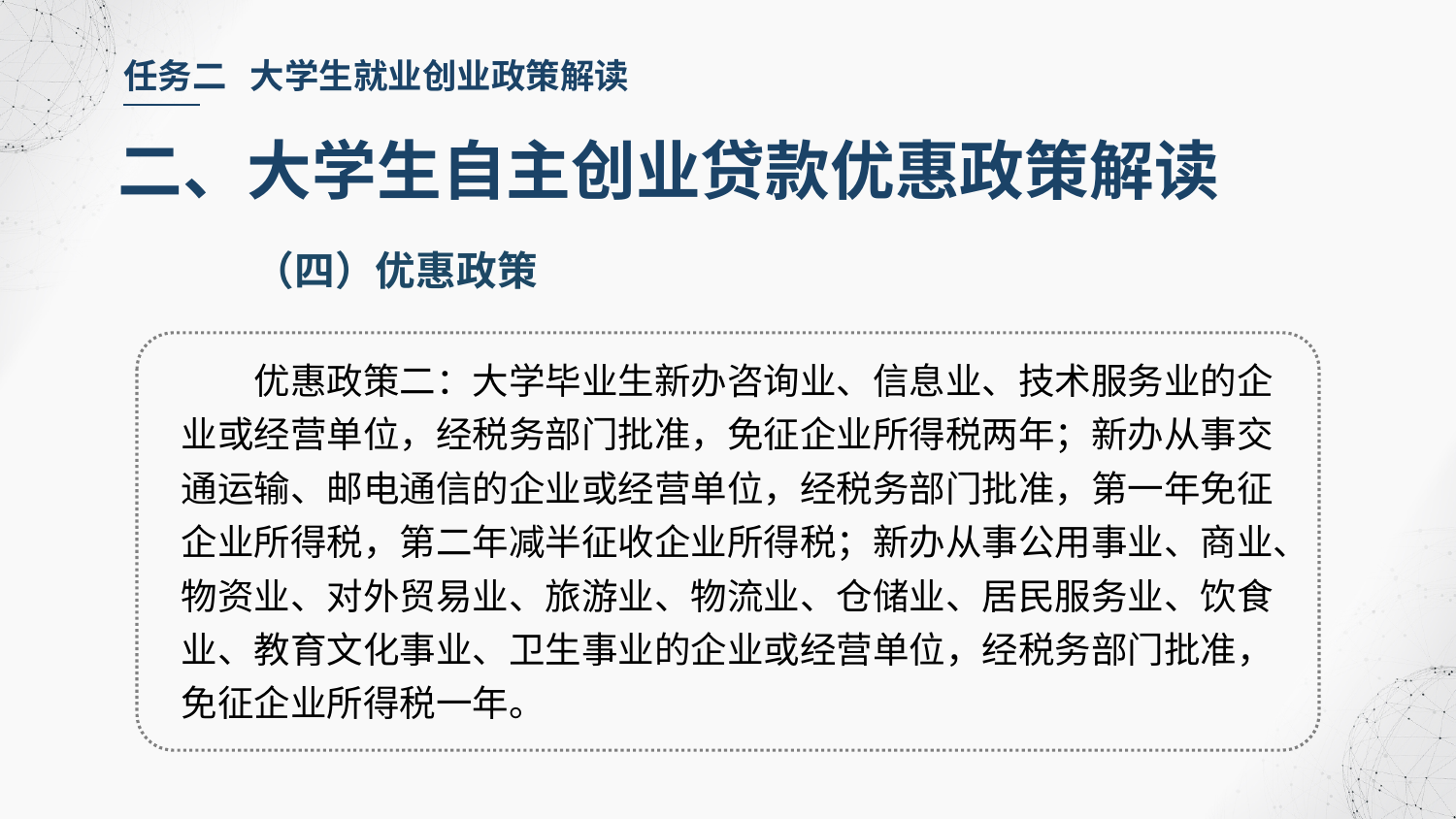

任务二   大学生就业创业政策解读
二、大学生自主创业贷款优惠政策解读
（四）优惠政策

优惠政策二：大学毕业生新办咨询业、信息业、技术服务业的企业或经营单位，经税务部门批准，免征企业所得税两年；新办从事交通运输、邮电通信的企业或经营单位，经税务部门批准，第一年免征企业所得税，第二年减半征收企业所得税；新办从事公用事业、商业、物资业、对外贸易业、旅游业、物流业、仓储业、居民服务业、饮食业、教育文化事业、卫生事业的企业或经营单位，经税务部门批准，免征企业所得税一年。